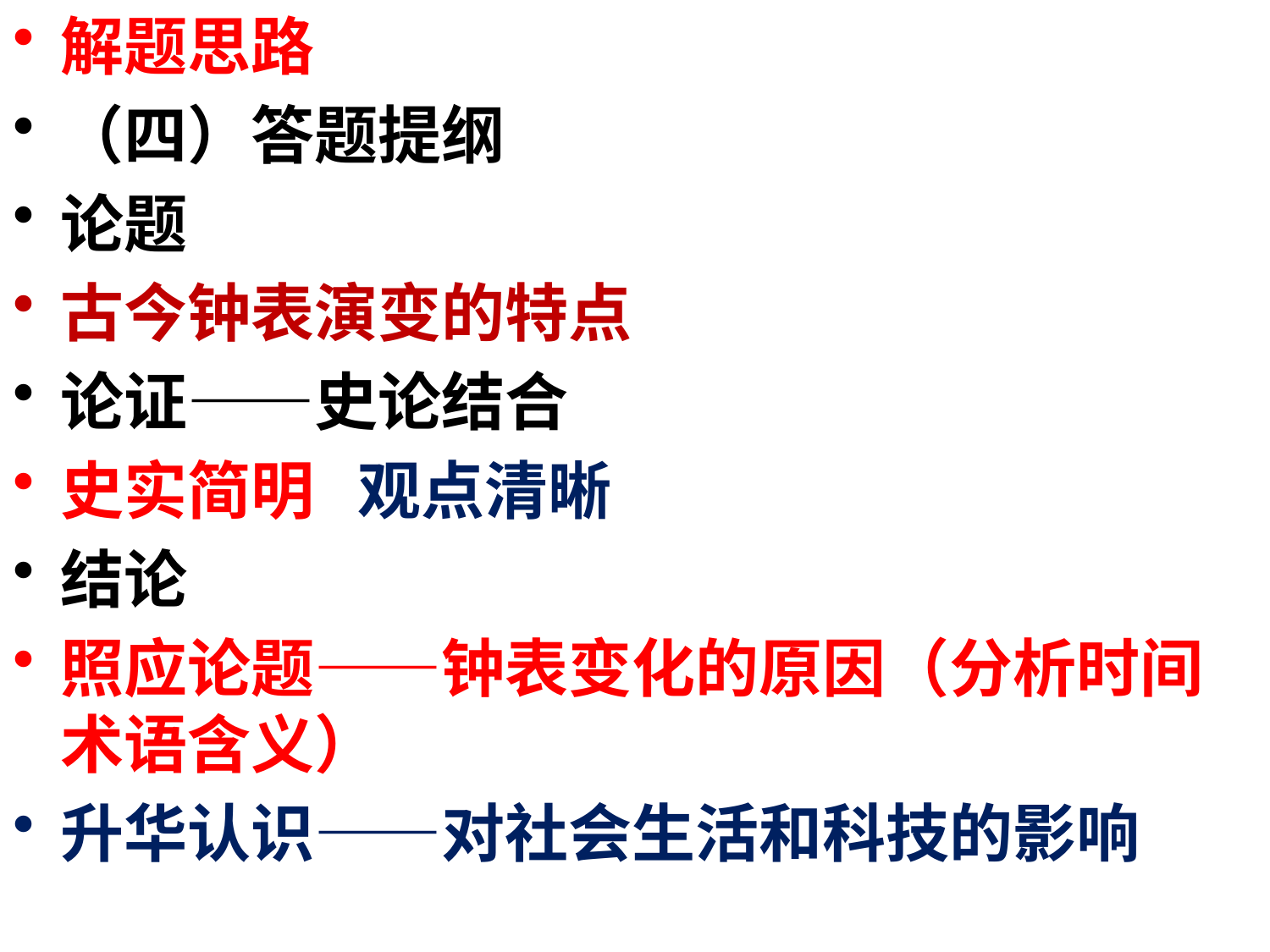

解题思路
（四）答题提纲
论题
古今钟表演变的特点
论证——史论结合
史实简明   观点清晰
结论
照应论题——钟表变化的原因（分析时间术语含义）
升华认识——对社会生活和科技的影响